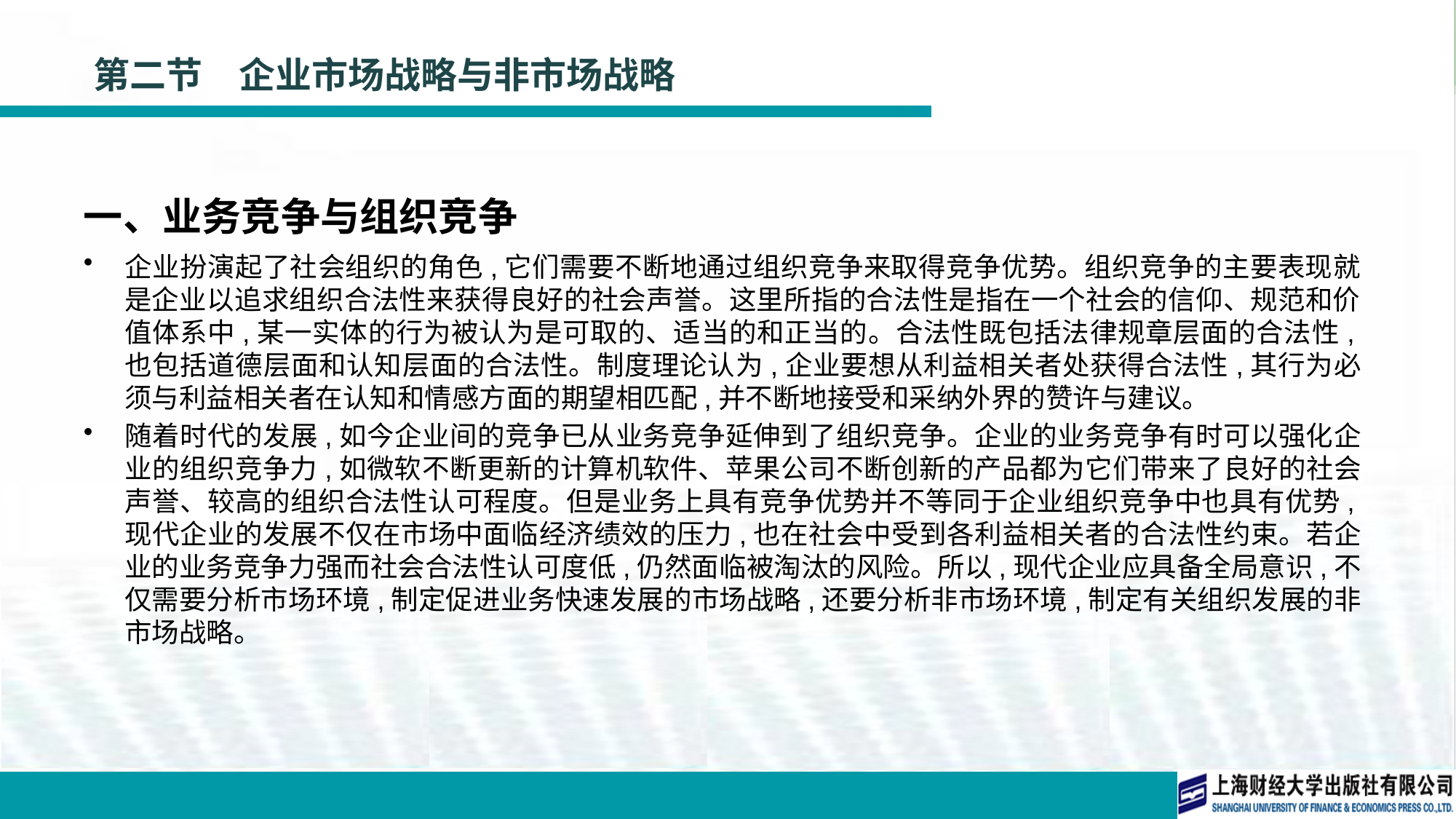

# 第二节　企业市场战略与非市场战略
一、业务竞争与组织竞争
企业扮演起了社会组织的角色,它们需要不断地通过组织竞争来取得竞争优势。组织竞争的主要表现就是企业以追求组织合法性来获得良好的社会声誉。这里所指的合法性是指在一个社会的信仰、规范和价值体系中,某一实体的行为被认为是可取的、适当的和正当的。合法性既包括法律规章层面的合法性,也包括道德层面和认知层面的合法性。制度理论认为,企业要想从利益相关者处获得合法性,其行为必须与利益相关者在认知和情感方面的期望相匹配,并不断地接受和采纳外界的赞许与建议。
随着时代的发展,如今企业间的竞争已从业务竞争延伸到了组织竞争。企业的业务竞争有时可以强化企业的组织竞争力,如微软不断更新的计算机软件、苹果公司不断创新的产品都为它们带来了良好的社会声誉、较高的组织合法性认可程度。但是业务上具有竞争优势并不等同于企业组织竞争中也具有优势,现代企业的发展不仅在市场中面临经济绩效的压力,也在社会中受到各利益相关者的合法性约束。若企业的业务竞争力强而社会合法性认可度低,仍然面临被淘汰的风险。所以,现代企业应具备全局意识,不仅需要分析市场环境,制定促进业务快速发展的市场战略,还要分析非市场环境,制定有关组织发展的非市场战略。